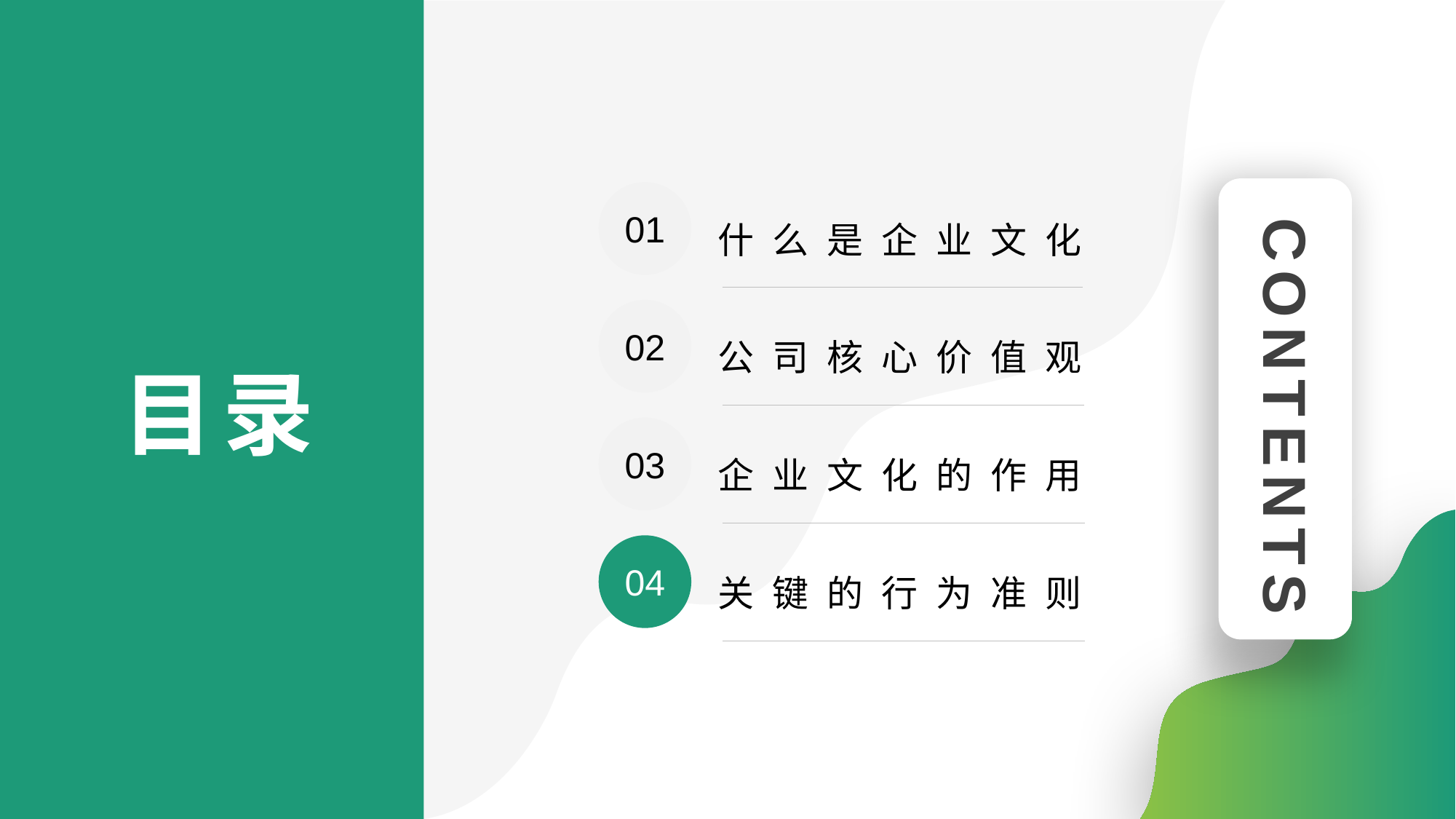

01
什么是企业文化
02
公司核心价值观
03
企业文化的作用
04
关键的行为准则
CONTENTS
目录